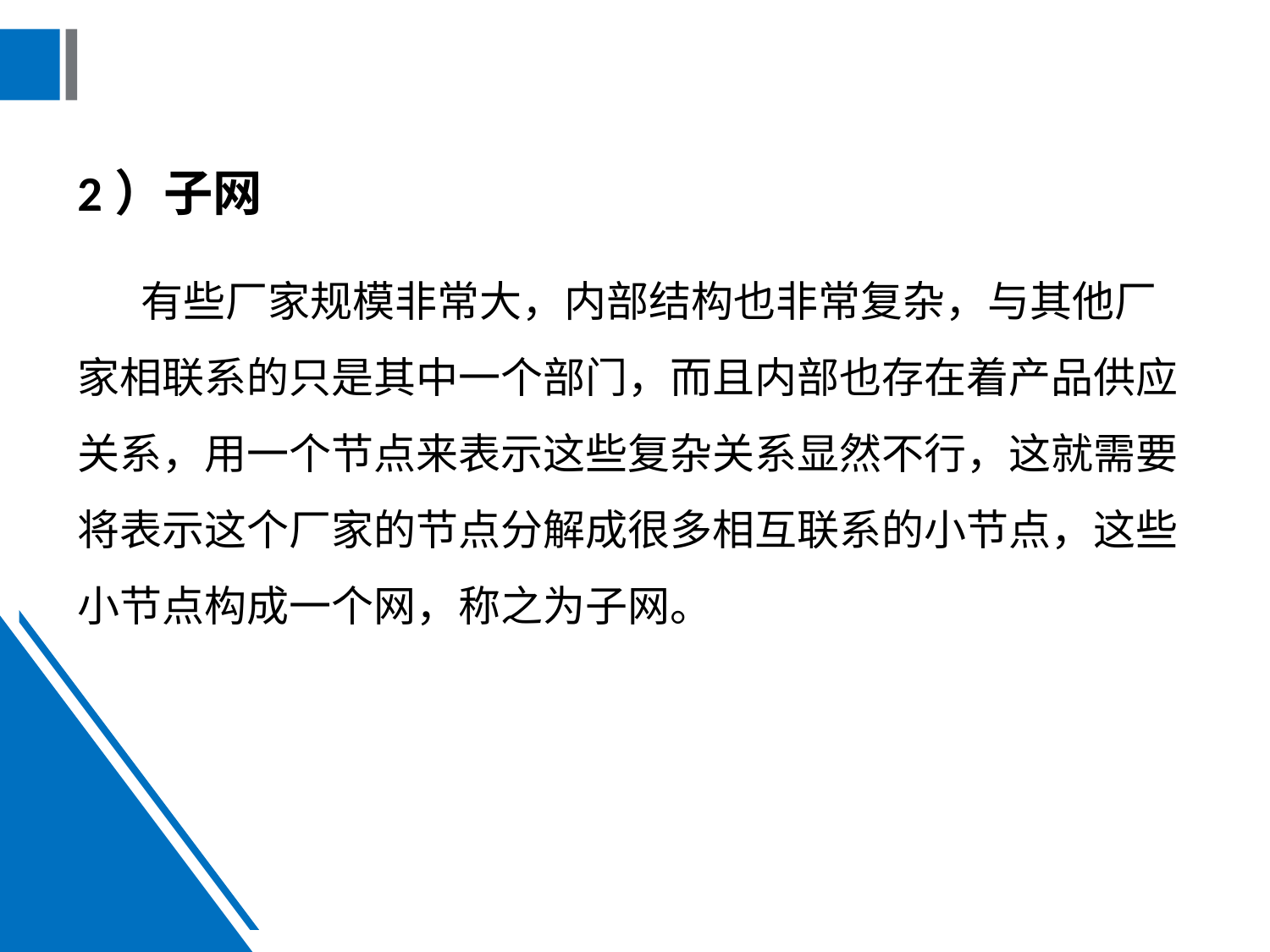

2）子网
有些厂家规模非常大，内部结构也非常复杂，与其他厂家相联系的只是其中一个部门，而且内部也存在着产品供应关系，用一个节点来表示这些复杂关系显然不行，这就需要将表示这个厂家的节点分解成很多相互联系的小节点，这些小节点构成一个网，称之为子网。